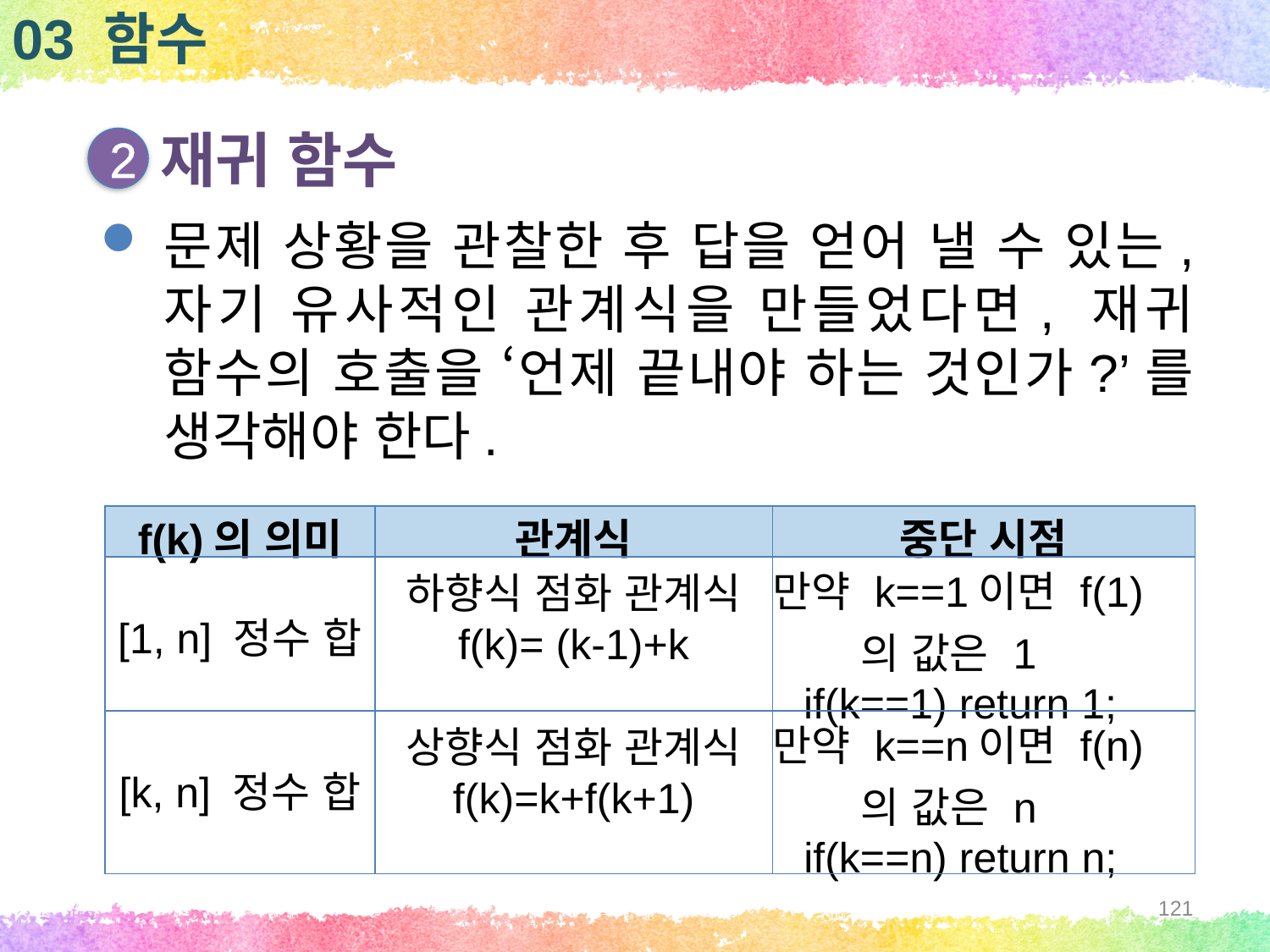

03 함수
재귀 함수
2
문제 상황을 관찰한 후 답을 얻어 낼 수 있는, 자기 유사적인 관계식을 만들었다면, 재귀 함수의 호출을 ‘언제 끝내야 하는 것인가?’를 생각해야 한다.
| f(k)의 의미 | 관계식 | 중단 시점 |
| --- | --- | --- |
| [1, n] 정수 합 | 하향식 점화 관계식 f(k)= (k-1)+k | 만약 k==1이면 f(1)의 값은 1 if(k==1) return 1; |
| [k, n] 정수 합 | 상향식 점화 관계식 f(k)=k+f(k+1) | 만약 k==n이면 f(n)의 값은 n if(k==n) return n; |
121